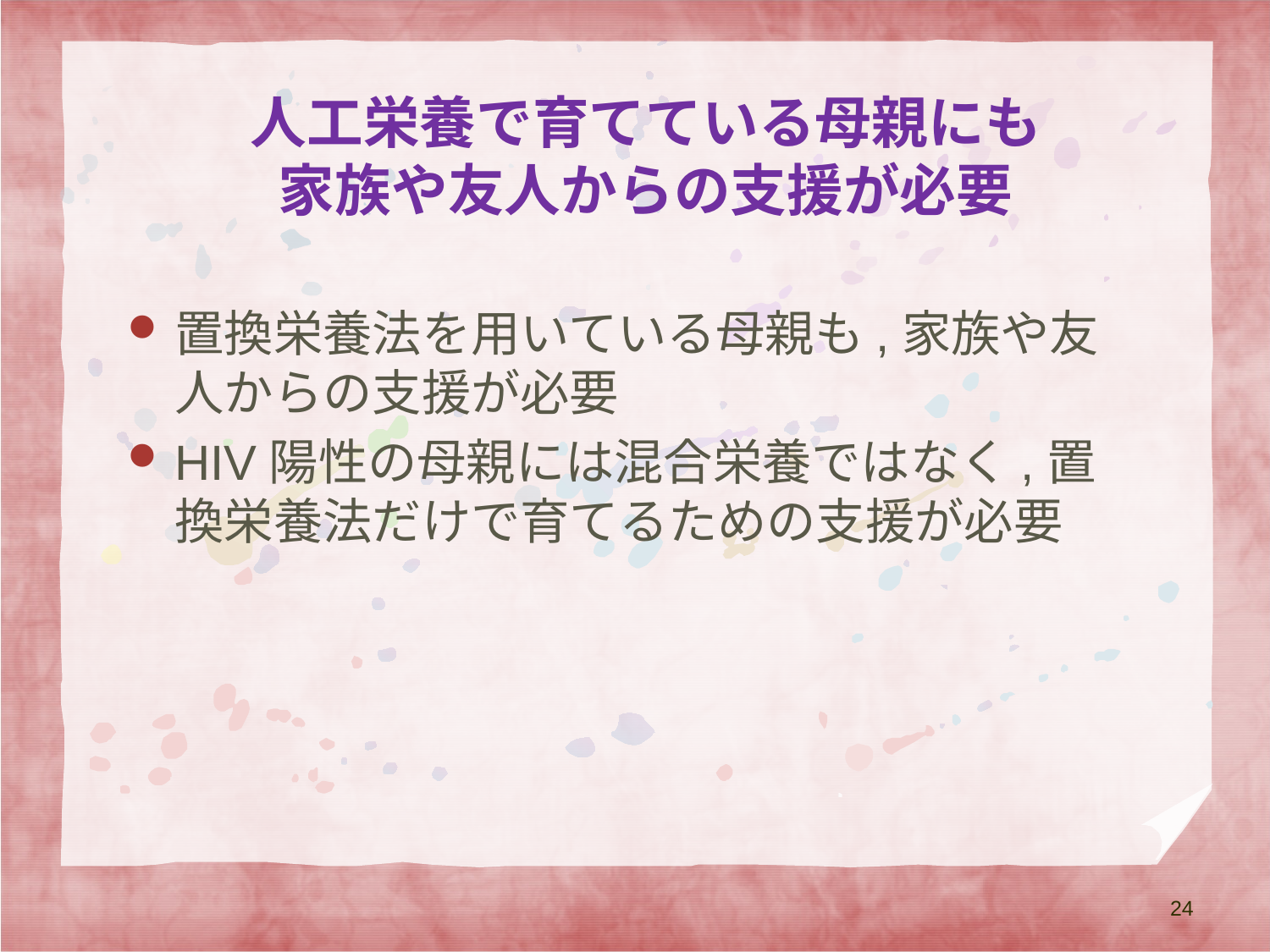

# 人工栄養で育てている母親にも 家族や友人からの支援が必要
置換栄養法を用いている母親も,家族や友人からの支援が必要
HIV陽性の母親には混合栄養ではなく,置換栄養法だけで育てるための支援が必要

24